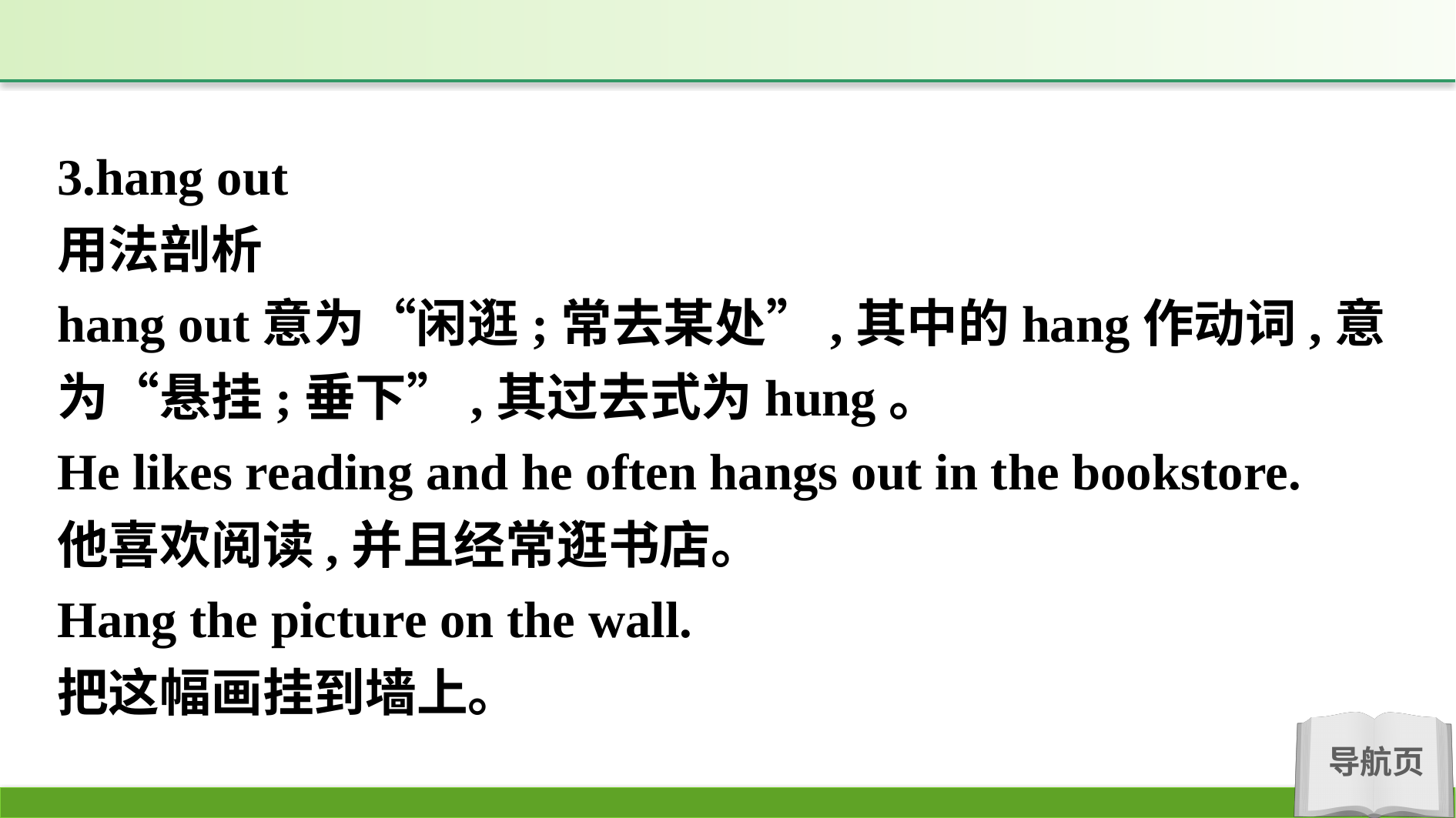

3.hang out
用法剖析
hang out意为“闲逛;常去某处”,其中的hang作动词,意为“悬挂;垂下”,其过去式为hung。
He likes reading and he often hangs out in the bookstore.
他喜欢阅读,并且经常逛书店。
Hang the picture on the wall.
把这幅画挂到墙上。